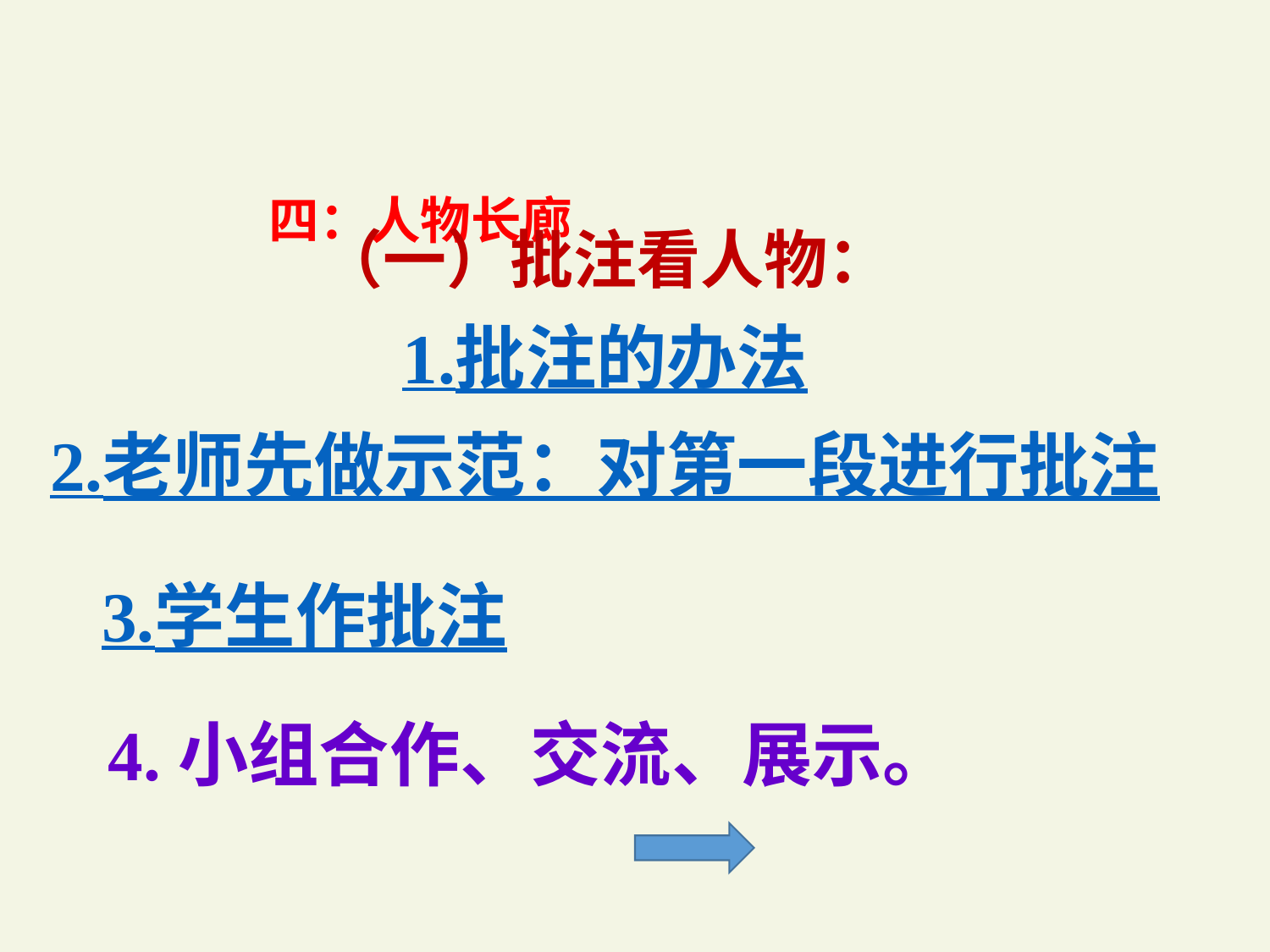

四：人物长廊
（一）批注看人物：
1.批注的办法
2.老师先做示范：对第一段进行批注
3.学生作批注
4.小组合作、交流、展示。